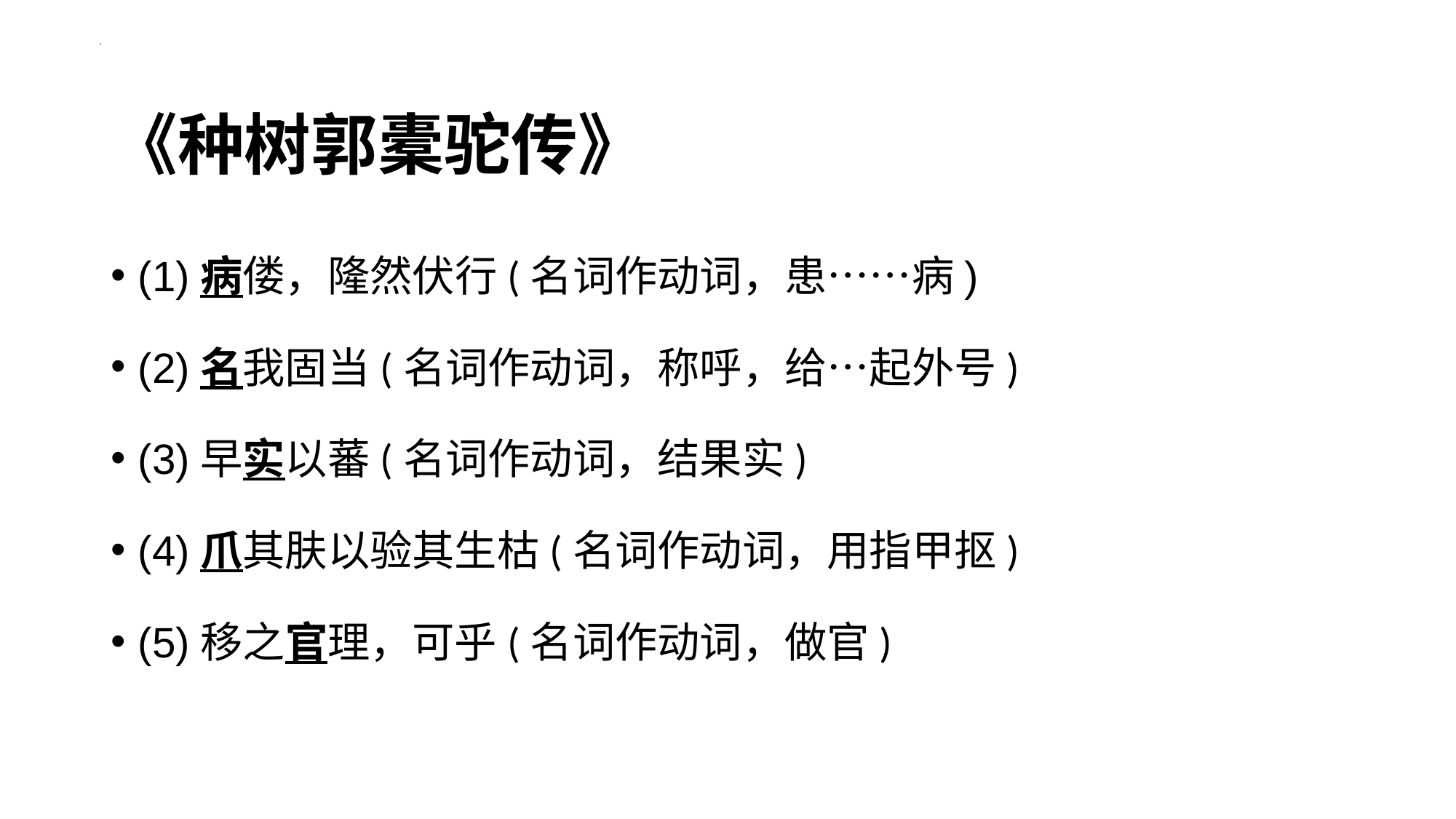

# 《种树郭橐驼传》
(1)病偻，隆然伏行(名词作动词，患⋯⋯病)
(2)名我固当(名词作动词，称呼，给…起外号)
(3)早实以蕃(名词作动词，结果实)
(4)爪其肤以验其生枯(名词作动词，用指甲抠)
(5)移之官理，可乎(名词作动词，做官)